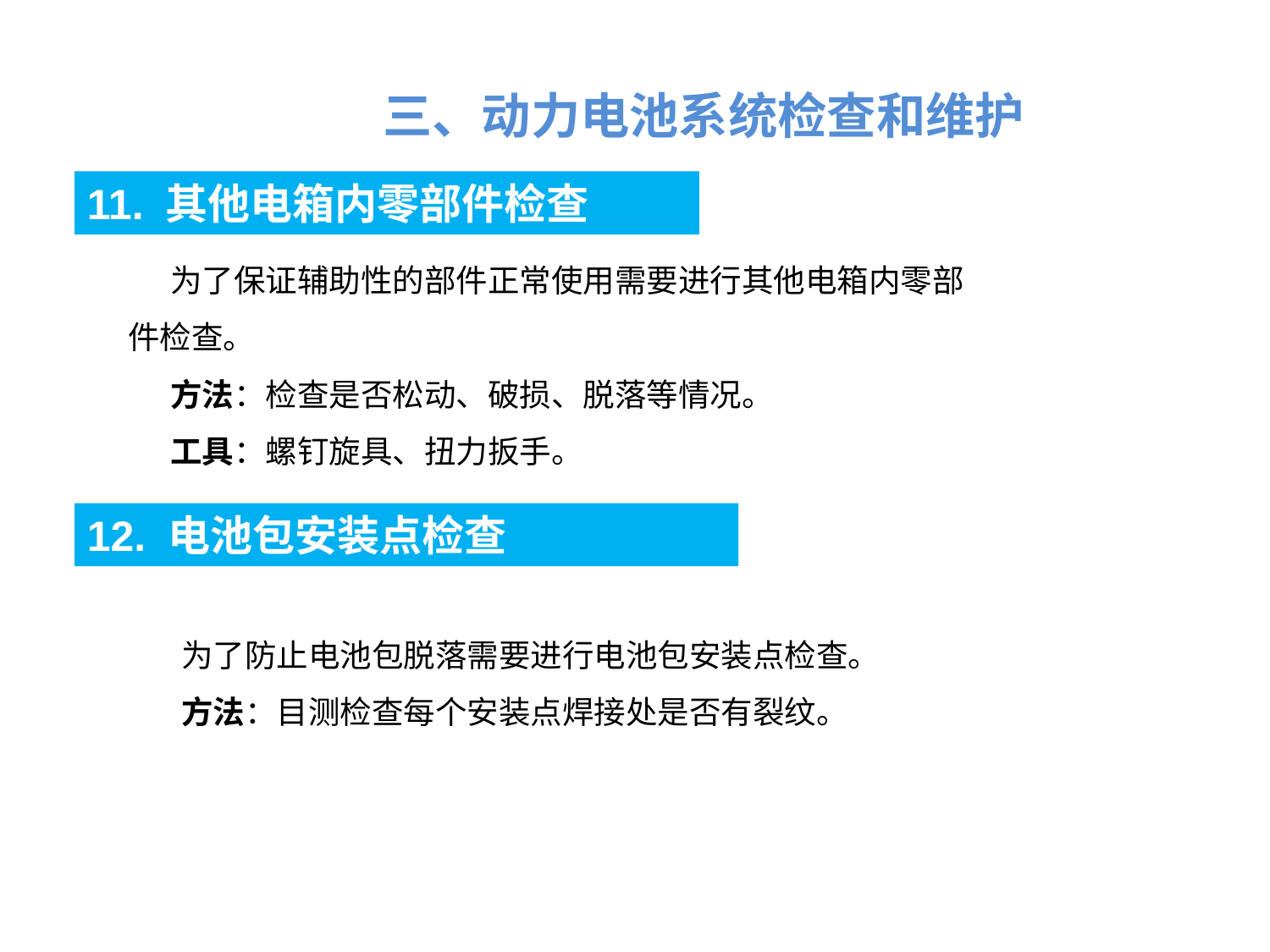

三、动力电池系统检查和维护
11. 其他电箱内零部件检查
为了保证辅助性的部件正常使用需要进行其他电箱内零部件检查。
方法：检查是否松动、破损、脱落等情况。
工具：螺钉旋具、扭力扳手。
12. 电池包安装点检查
为了防止电池包脱落需要进行电池包安装点检查。
方法：目测检查每个安装点焊接处是否有裂纹。